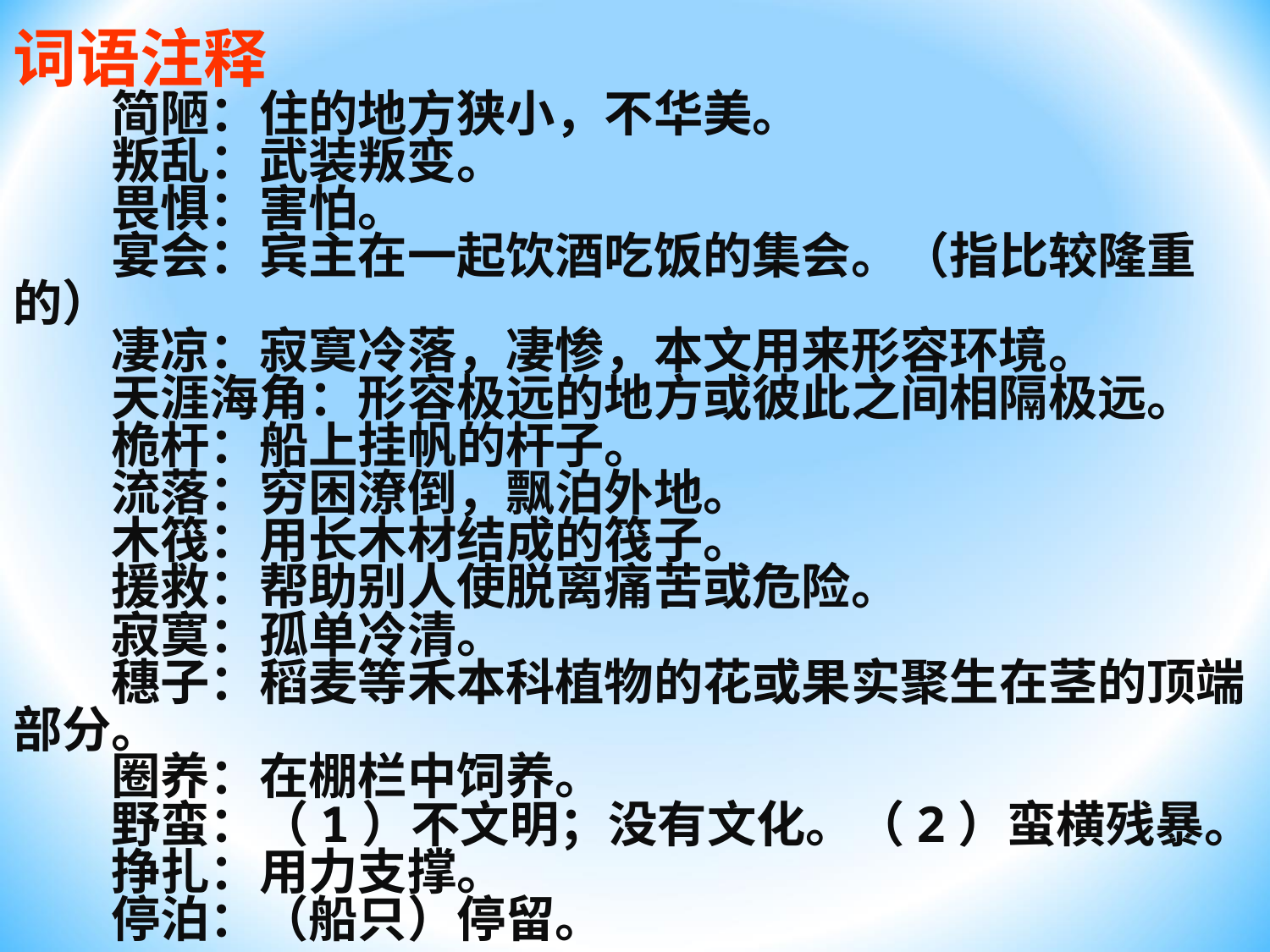

词语注释
　　简陋：住的地方狭小，不华美。
　　叛乱：武装叛变。
　　畏惧：害怕。
　　宴会：宾主在一起饮酒吃饭的集会。（指比较隆重的）
　　凄凉：寂寞冷落，凄惨，本文用来形容环境。
　　天涯海角：形容极远的地方或彼此之间相隔极远。
　　桅杆：船上挂帆的杆子。
　　流落：穷困潦倒，飘泊外地。
　　木筏：用长木材结成的筏子。
　　援救：帮助别人使脱离痛苦或危险。
　　寂寞：孤单冷清。
　　穗子：稻麦等禾本科植物的花或果实聚生在茎的顶端部分。
　　圈养：在棚栏中饲养。
　　野蛮：（1）不文明；没有文化。（2）蛮横残暴。
　　挣扎：用力支撑。
　　停泊：（船只）停留。